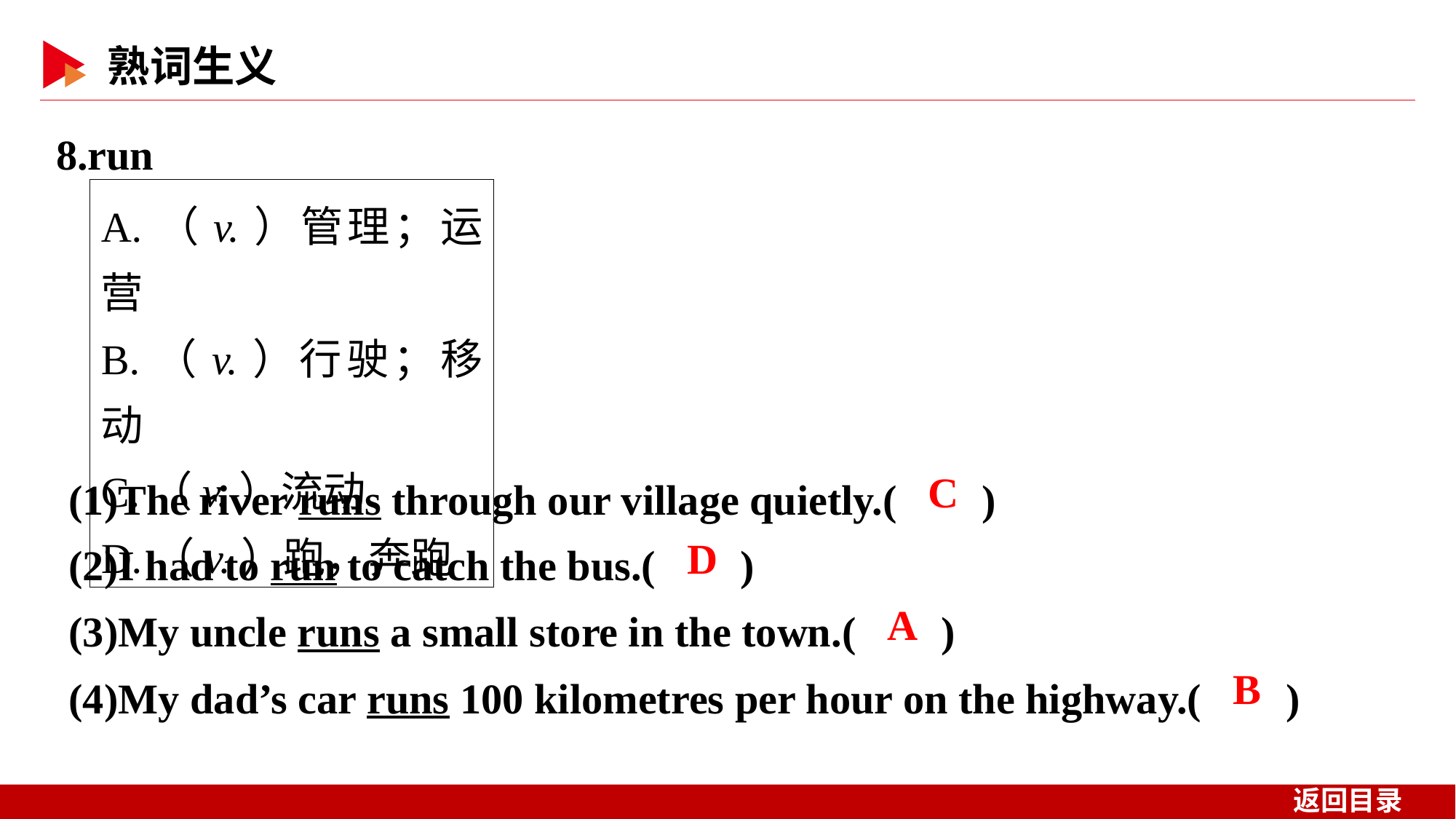

8.run
A.（v.）管理；运营
B.（v.）行驶；移动
C.（v.）流动
D.（v.）跑，奔跑
(1)The river runs through our village quietly.(        )
(2)I had to run to catch the bus.(        )
(3)My uncle runs a small store in the town.(        )
(4)My dad’s car runs 100 kilometres per hour on the highway.(        )
   C
   D
   A
   B